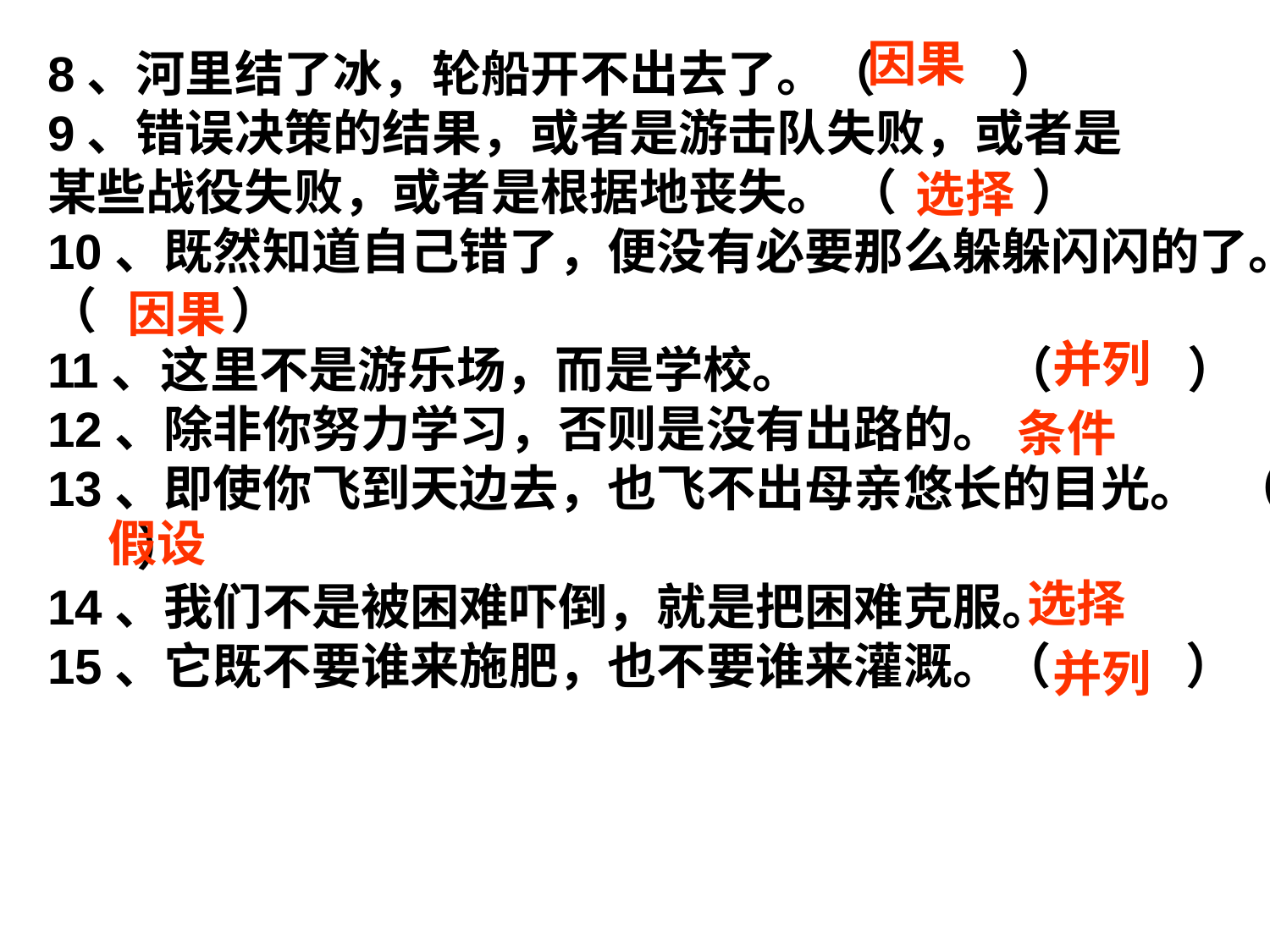

因果
8、河里结了冰，轮船开不出去了。（            ）
9、错误决策的结果，或者是游击队失败，或者是
某些战役失败，或者是根据地丧失。 （            ）
10、既然知道自己错了，便没有必要那么躲躲闪闪的了。（            ）
11、这里不是游乐场，而是学校。                  （            ）
12、除非你努力学习，否则是没有出路的。
13、即使你飞到天边去，也飞不出母亲悠长的目光。   （            ）
14、我们不是被困难吓倒，就是把困难克服。
15、它既不要谁来施肥，也不要谁来灌溉。（            ）
选择
因果
并列
条件
假设
选择
并列